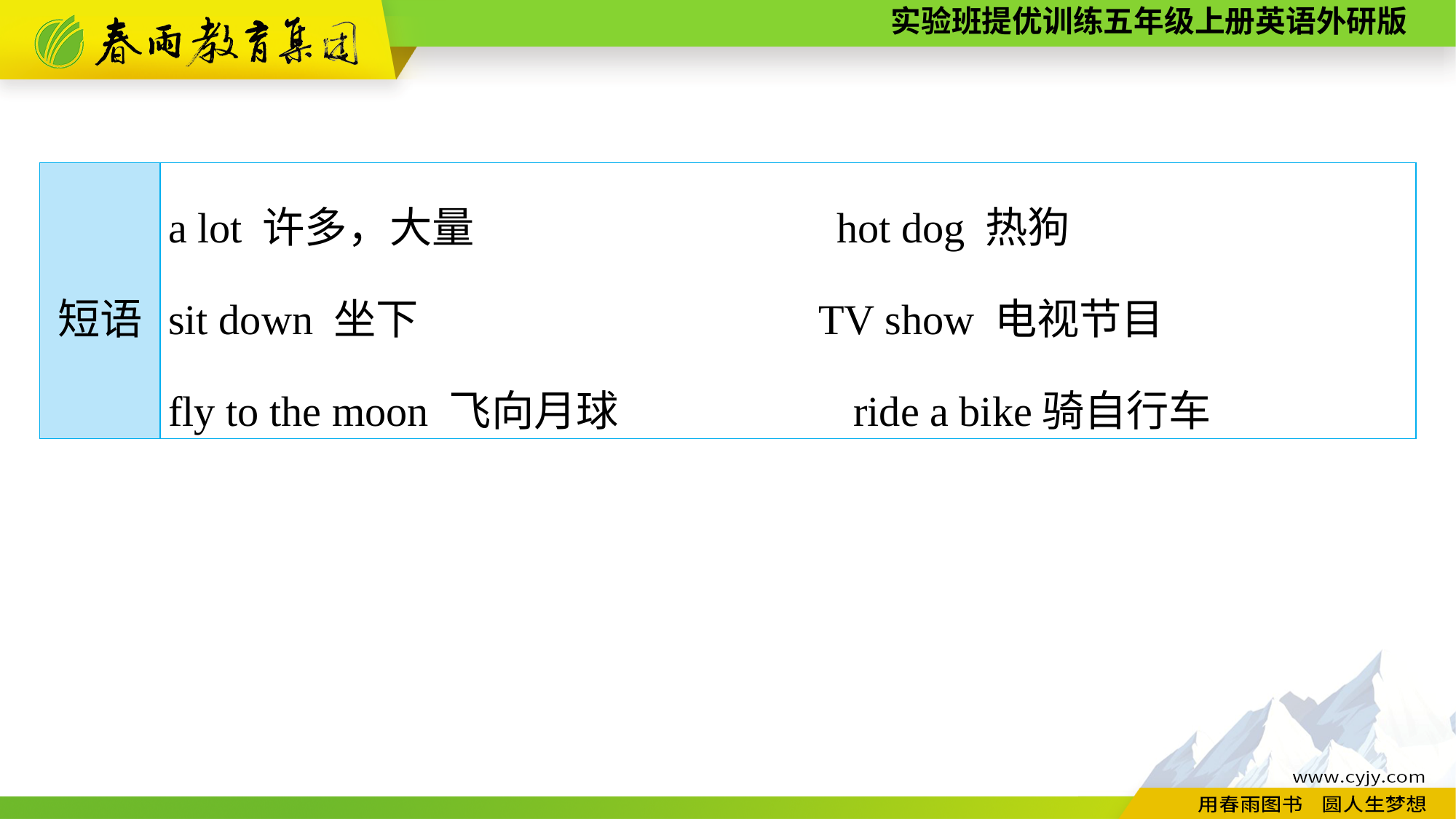

| 短语 | a lot 许多，大量　　 hot dog 热狗　　 sit down 坐下 TV show 电视节目 fly to the moon 飞向月球 ride a bike骑自行车 |
| --- | --- |